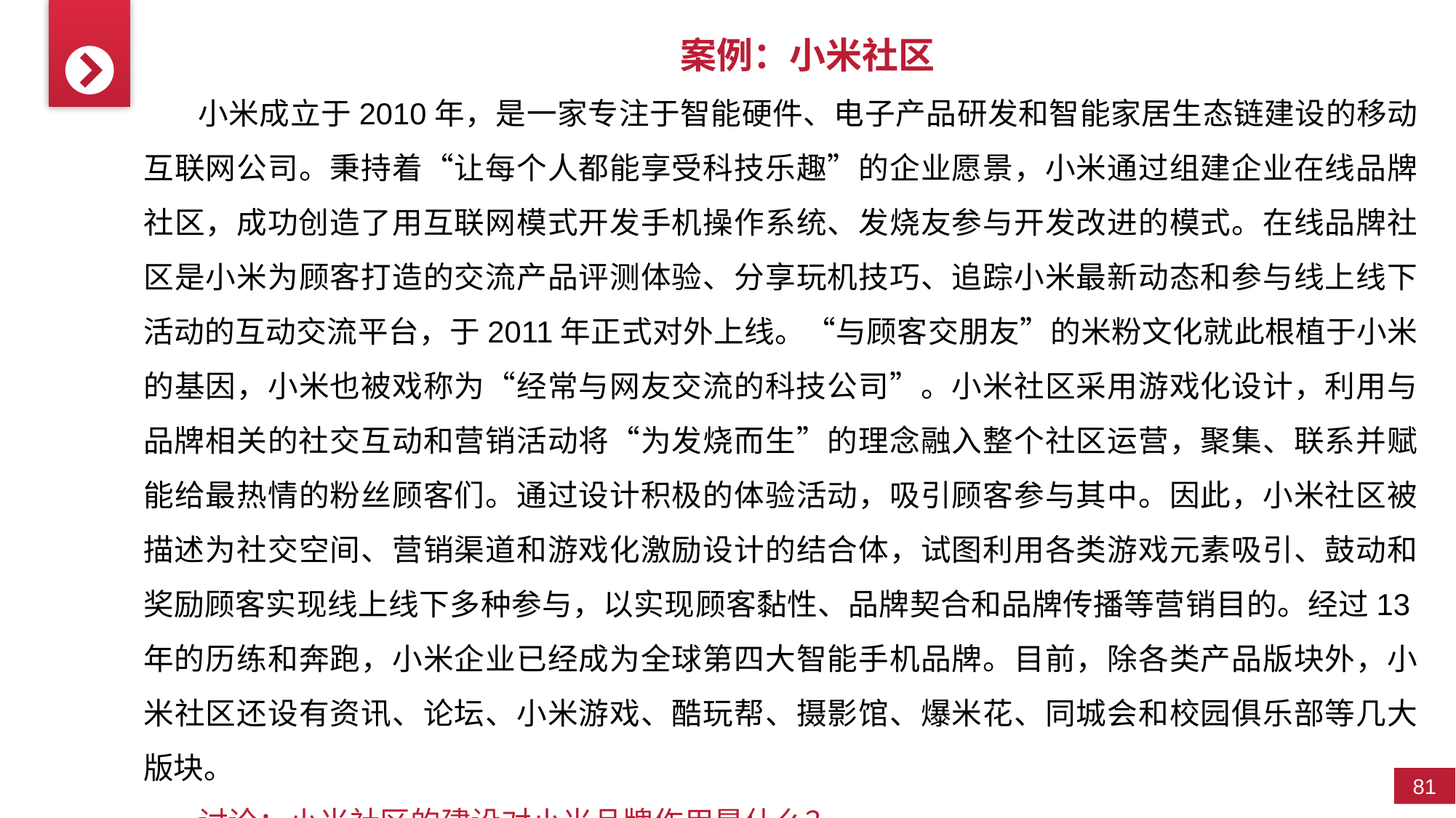

案例：小米社区
小米成立于2010年，是一家专注于智能硬件、电子产品研发和智能家居生态链建设的移动互联网公司。秉持着“让每个人都能享受科技乐趣”的企业愿景，小米通过组建企业在线品牌社区，成功创造了用互联网模式开发手机操作系统、发烧友参与开发改进的模式。在线品牌社区是小米为顾客打造的交流产品评测体验、分享玩机技巧、追踪小米最新动态和参与线上线下活动的互动交流平台，于2011年正式对外上线。“与顾客交朋友”的米粉文化就此根植于小米的基因，小米也被戏称为“经常与网友交流的科技公司”。小米社区采用游戏化设计，利用与品牌相关的社交互动和营销活动将“为发烧而生”的理念融入整个社区运营，聚集、联系并赋能给最热情的粉丝顾客们。通过设计积极的体验活动，吸引顾客参与其中。因此，小米社区被描述为社交空间、营销渠道和游戏化激励设计的结合体，试图利用各类游戏元素吸引、鼓动和奖励顾客实现线上线下多种参与，以实现顾客黏性、品牌契合和品牌传播等营销目的。经过13年的历练和奔跑，小米企业已经成为全球第四大智能手机品牌。目前，除各类产品版块外，小米社区还设有资讯、论坛、小米游戏、酷玩帮、摄影馆、爆米花、同城会和校园俱乐部等几大版块。
讨论：小米社区的建设对小米品牌作用是什么？